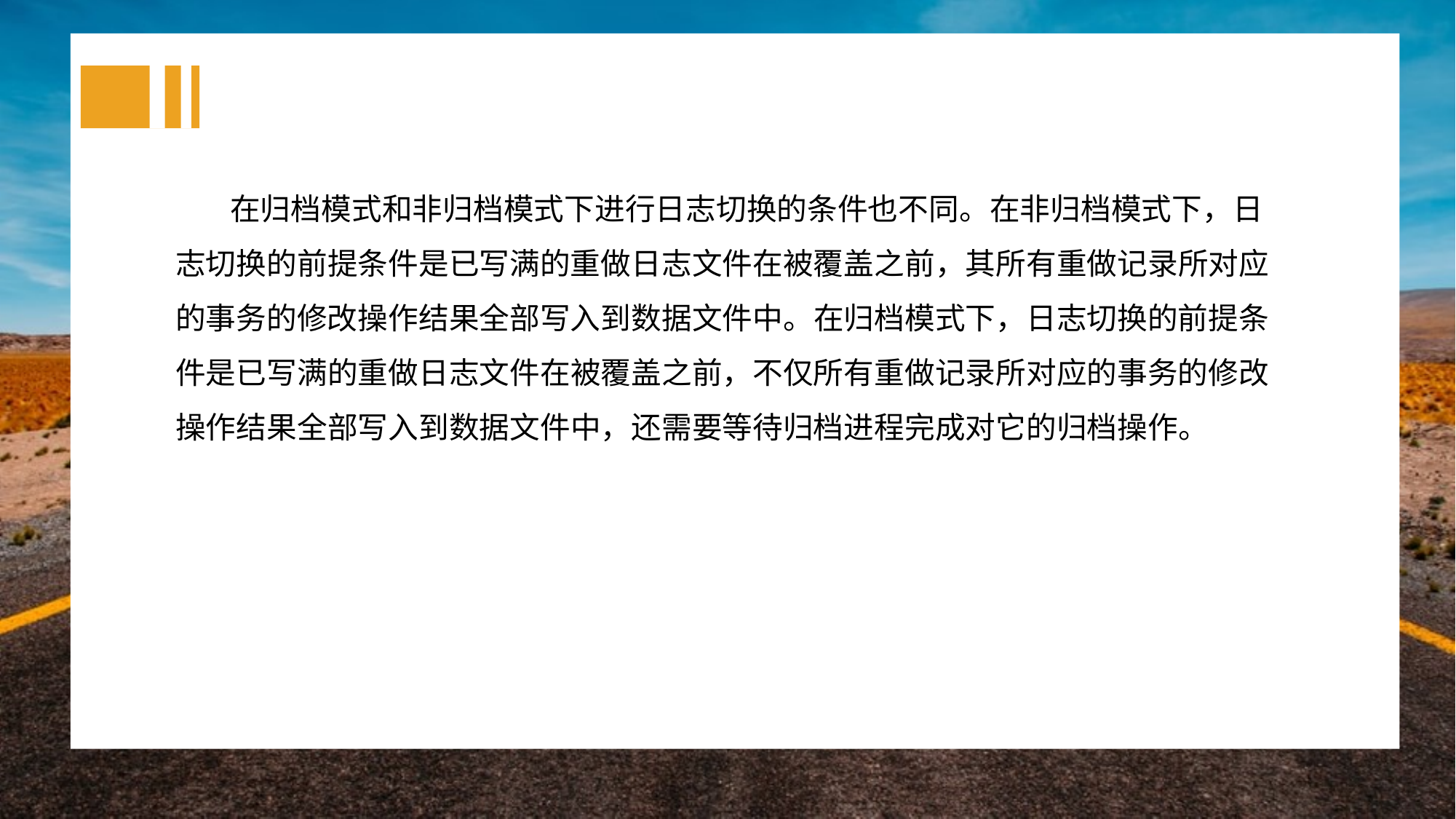

在归档模式和非归档模式下进行日志切换的条件也不同。在非归档模式下，日志切换的前提条件是已写满的重做日志文件在被覆盖之前，其所有重做记录所对应的事务的修改操作结果全部写入到数据文件中。在归档模式下，日志切换的前提条件是已写满的重做日志文件在被覆盖之前，不仅所有重做记录所对应的事务的修改操作结果全部写入到数据文件中，还需要等待归档进程完成对它的归档操作。